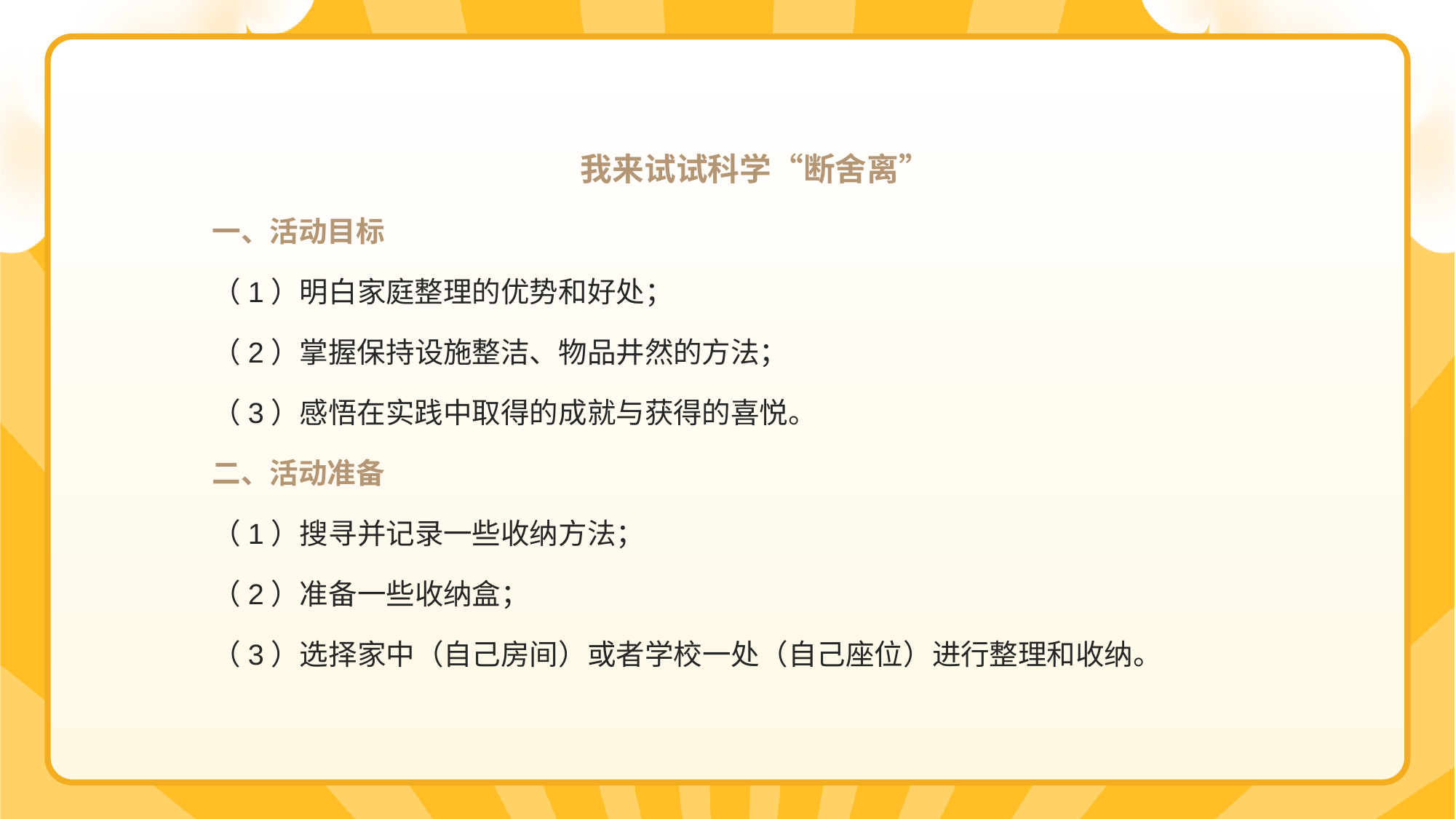

我来试试科学“断舍离”
一、活动目标
（1）明白家庭整理的优势和好处；
（2）掌握保持设施整洁、物品井然的方法；
（3）感悟在实践中取得的成就与获得的喜悦。
二、活动准备
（1）搜寻并记录一些收纳方法；
（2）准备一些收纳盒；
（3）选择家中（自己房间）或者学校一处（自己座位）进行整理和收纳。